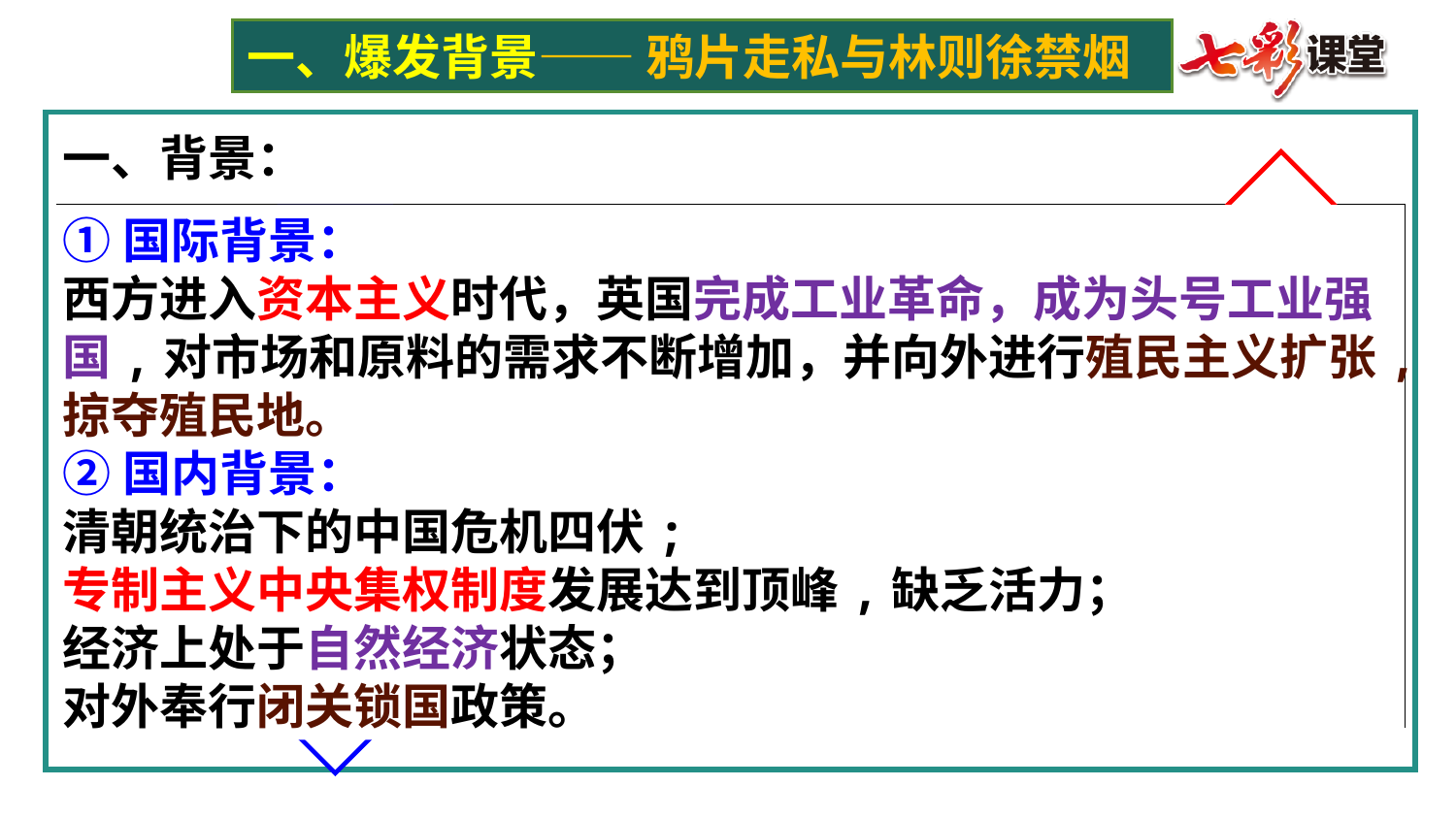

一、爆发背景—— 鸦片走私与林则徐禁烟

一、背景：
崛起 对外扩张
①国际背景：
西方进入资本主义时代，英国完成工业革命，成为头号工业强国,对市场和原料的需求不断增加，并向外进行殖民主义扩张,掠夺殖民地。
②国内背景：
清朝统治下的中国危机四伏;
专制主义中央集权制度发展达到顶峰,缺乏活力；
经济上处于自然经济状态；
对外奉行闭关锁国政策。
|  | 中国 | 英国 |
| --- | --- | --- |
| 政治 |  |  |
| 经济 |  |  |
| 外交 |  |  |
| 总体 状况 |  |  |
逐渐 走 向 衰 落
专制主义中央集权制度达到顶峰
确立了先进的资本主义制度
自给自足的自然经济占统治地位，手工生产为主
率先完成工业革命成为头号工业强国，机器生产
对外殖民扩张，殖民掠夺
闭关锁国
迅速崛起
处于封建社会末期危机四伏